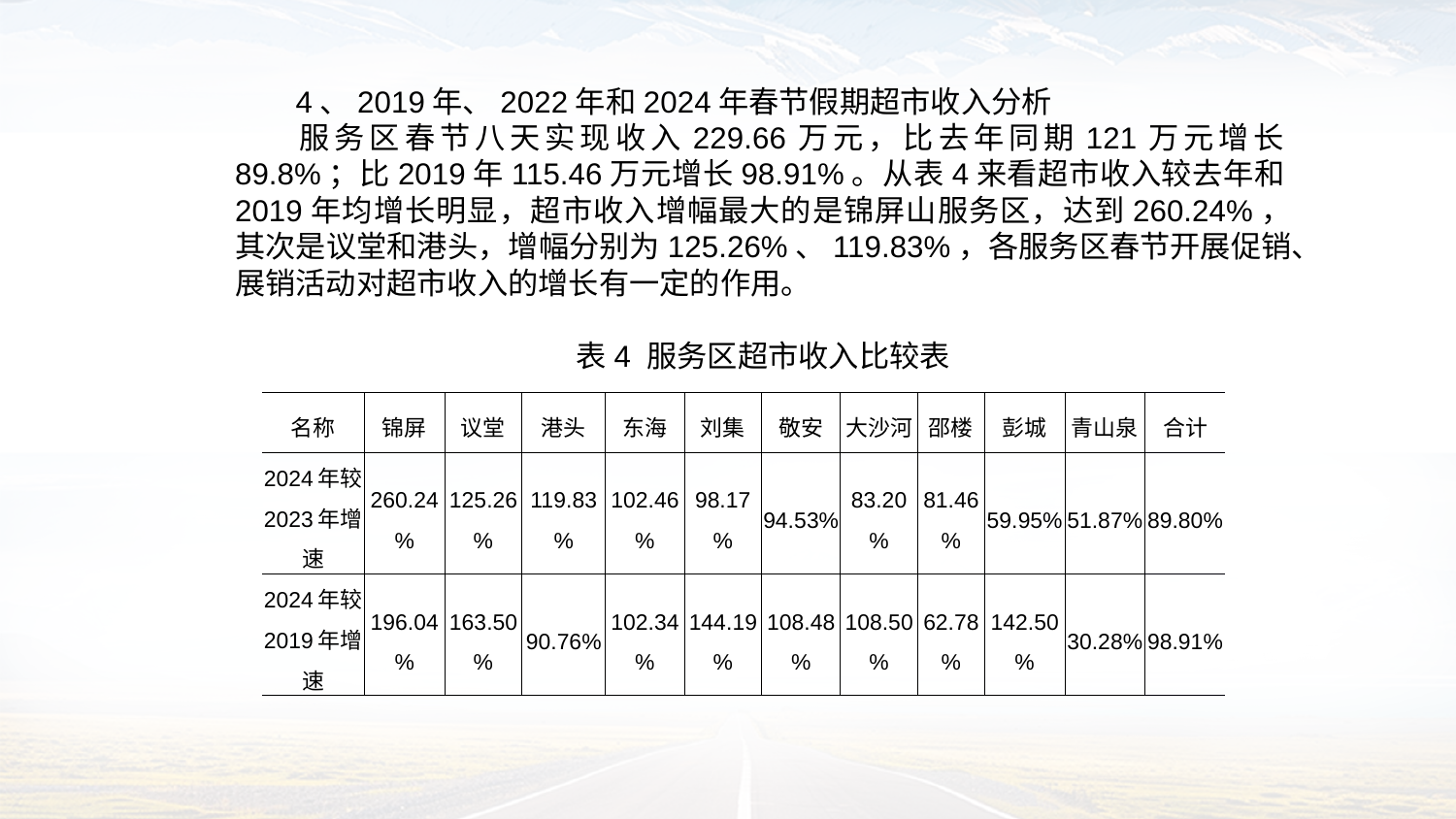

4、2019年、2022年和2024年春节假期超市收入分析
服务区春节八天实现收入229.66万元，比去年同期121万元增长89.8%；比2019年115.46万元增长98.91%。从表4来看超市收入较去年和2019年均增长明显，超市收入增幅最大的是锦屏山服务区，达到260.24%，其次是议堂和港头，增幅分别为125.26%、119.83%，各服务区春节开展促销、展销活动对超市收入的增长有一定的作用。

表4 服务区超市收入比较表
| 名称 | 锦屏 | 议堂 | 港头 | 东海 | 刘集 | 敬安 | 大沙河 | 邵楼 | 彭城 | 青山泉 | 合计 |
| --- | --- | --- | --- | --- | --- | --- | --- | --- | --- | --- | --- |
| 2024年较2023年增速 | 260.24% | 125.26% | 119.83% | 102.46% | 98.17% | 94.53% | 83.20% | 81.46% | 59.95% | 51.87% | 89.80% |
| 2024年较2019年增速 | 196.04% | 163.50% | 90.76% | 102.34% | 144.19% | 108.48% | 108.50% | 62.78% | 142.50% | 30.28% | 98.91% |